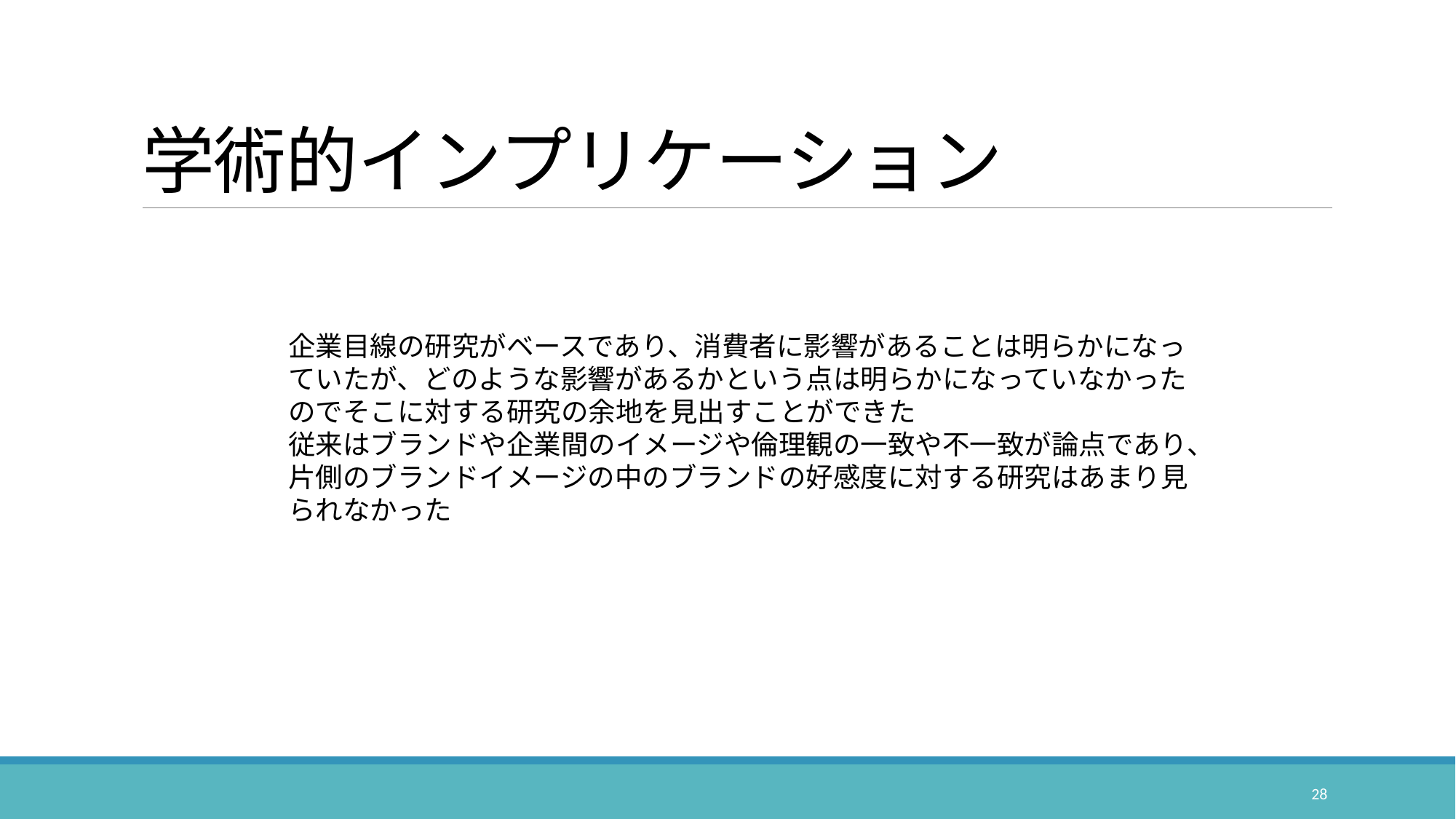

# 学術的インプリケーション
企業目線の研究がベースであり、消費者に影響があることは明らかになっていたが、どのような影響があるかという点は明らかになっていなかったのでそこに対する研究の余地を見出すことができた
従来はブランドや企業間のイメージや倫理観の一致や不一致が論点であり、
片側のブランドイメージの中のブランドの好感度に対する研究はあまり見られなかった
28